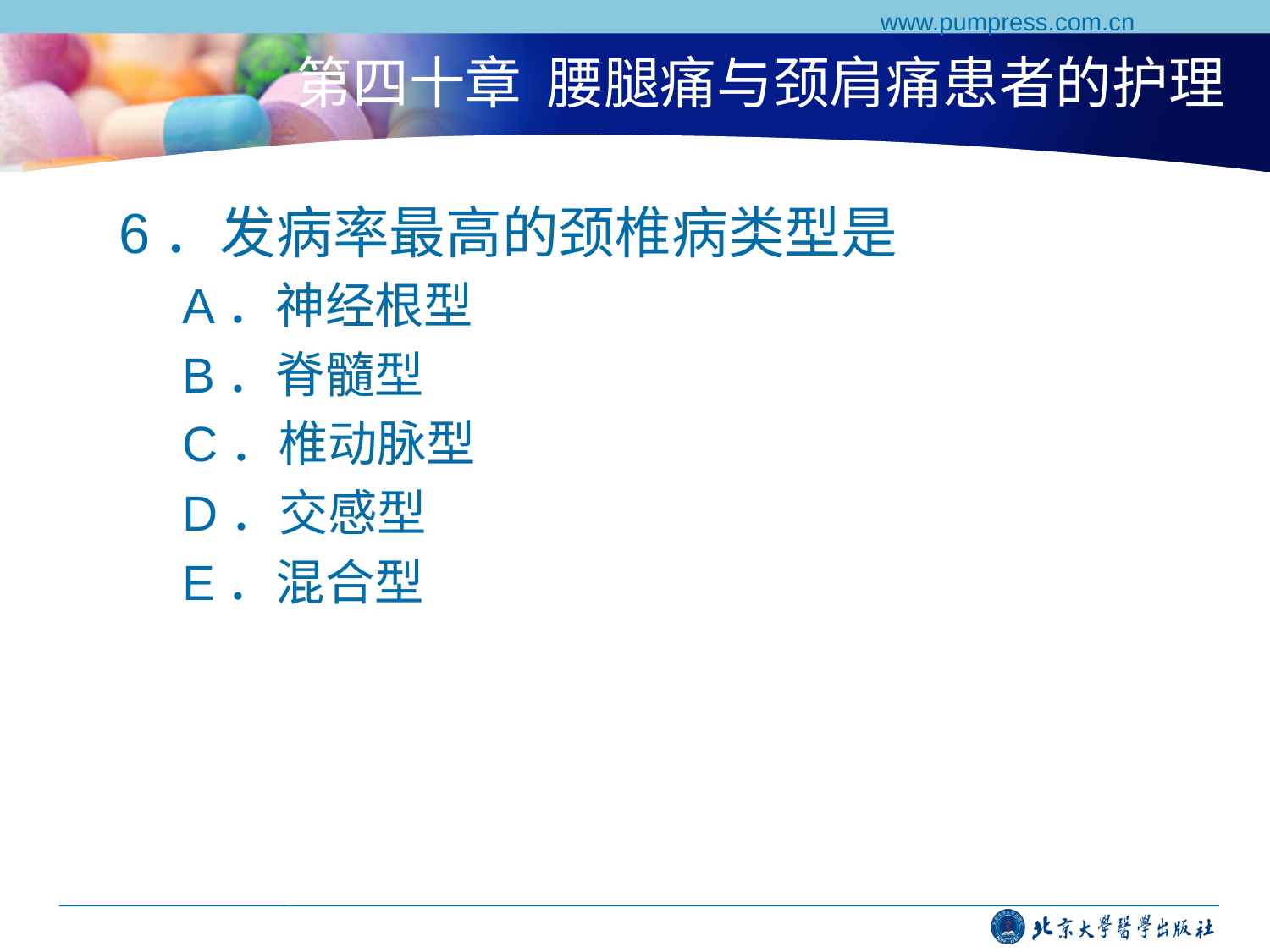

www.pumpress.com.cn
# 第四十章  腰腿痛与颈肩痛患者的护理
6．发病率最高的颈椎病类型是
A．神经根型
B．脊髓型
C．椎动脉型
D．交感型
E．混合型